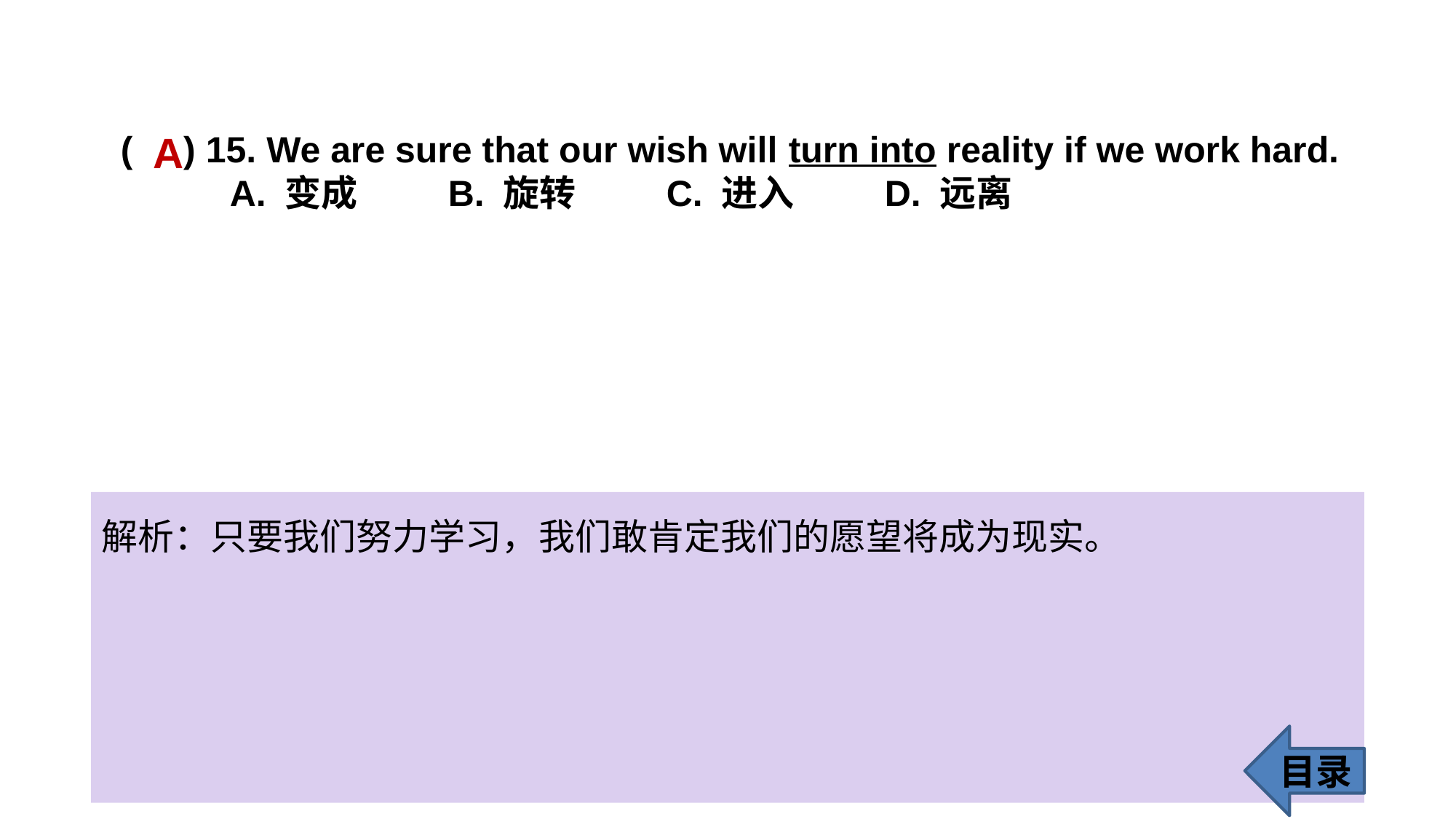

(     ) 15. We are sure that our wish will turn into reality if we work hard.
	A. 变成 	B. 旋转 	C. 进入 	D. 远离
A

解析：只要我们努力学习，我们敢肯定我们的愿望将成为现实。
目录
21